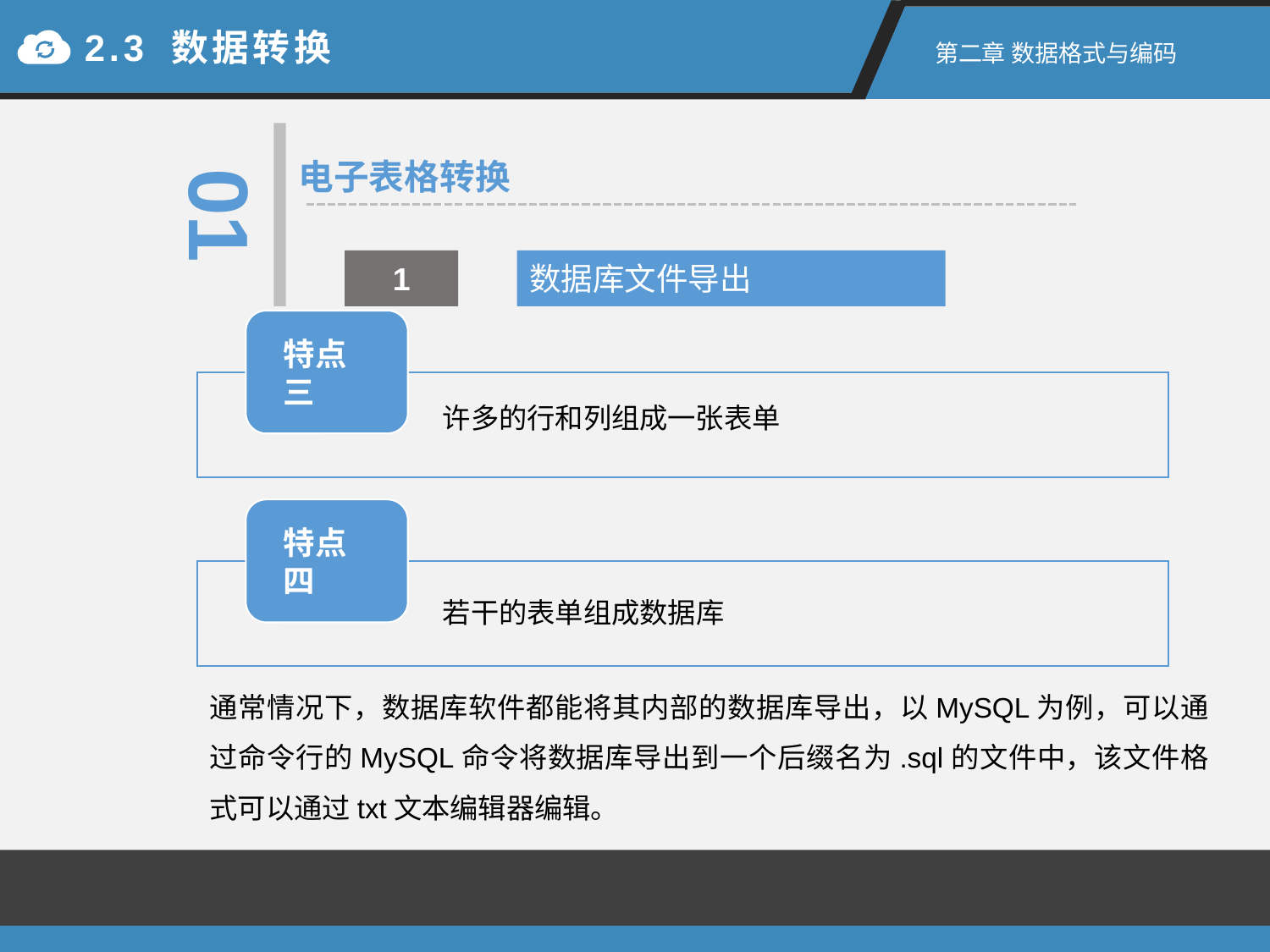

2.3 数据转换

第二章 数据格式与编码

01
电子表格转换
1
数据库文件导出
特点三
特点四
许多的行和列组成一张表单
若干的表单组成数据库
通常情况下，数据库软件都能将其内部的数据库导出，以MySQL为例，可以通过命令行的MySQL命令将数据库导出到一个后缀名为.sql的文件中，该文件格式可以通过txt文本编辑器编辑。